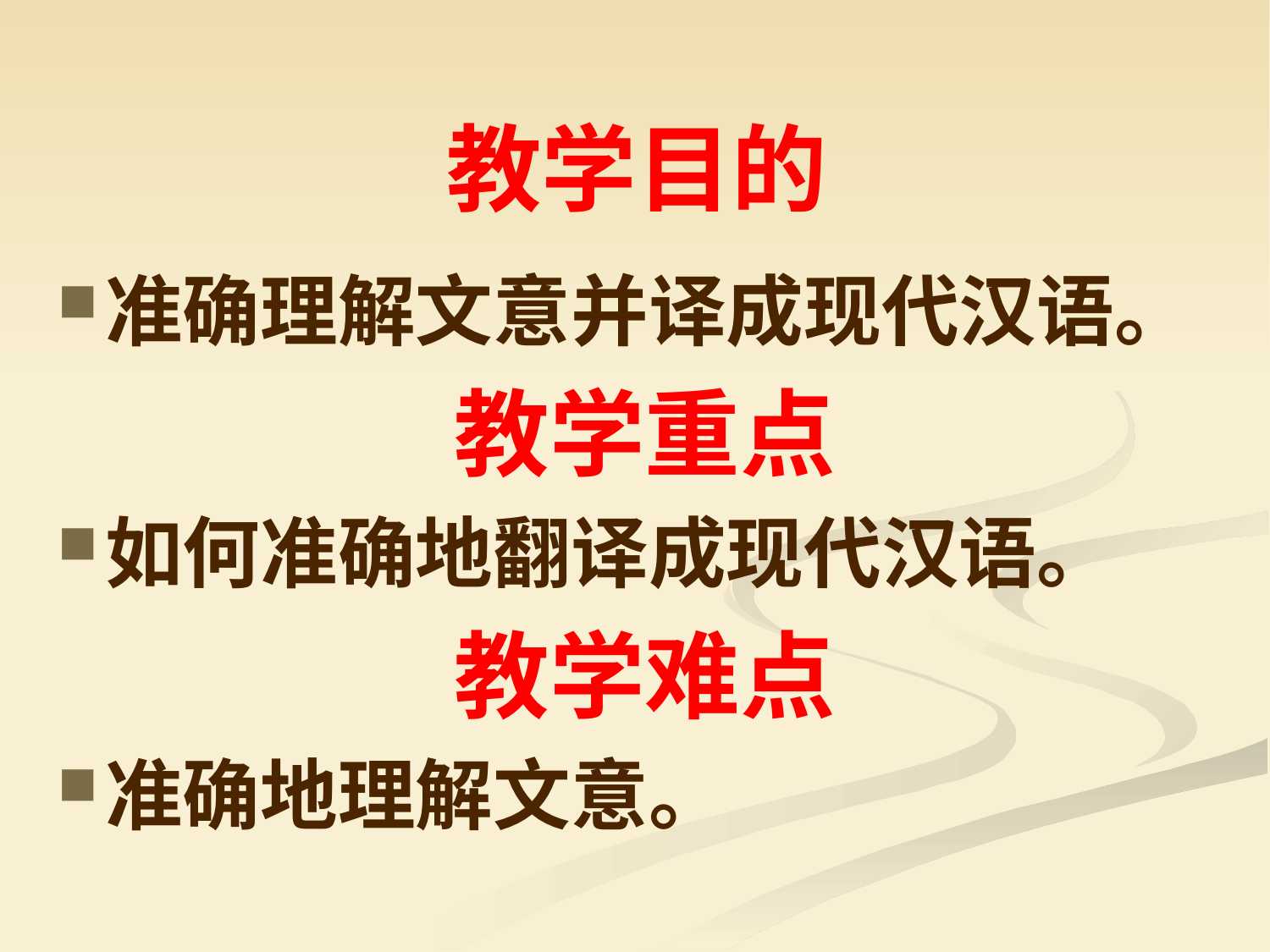

# 教学目的
准确理解文意并译成现代汉语。
教学重点
如何准确地翻译成现代汉语。
教学难点
准确地理解文意。